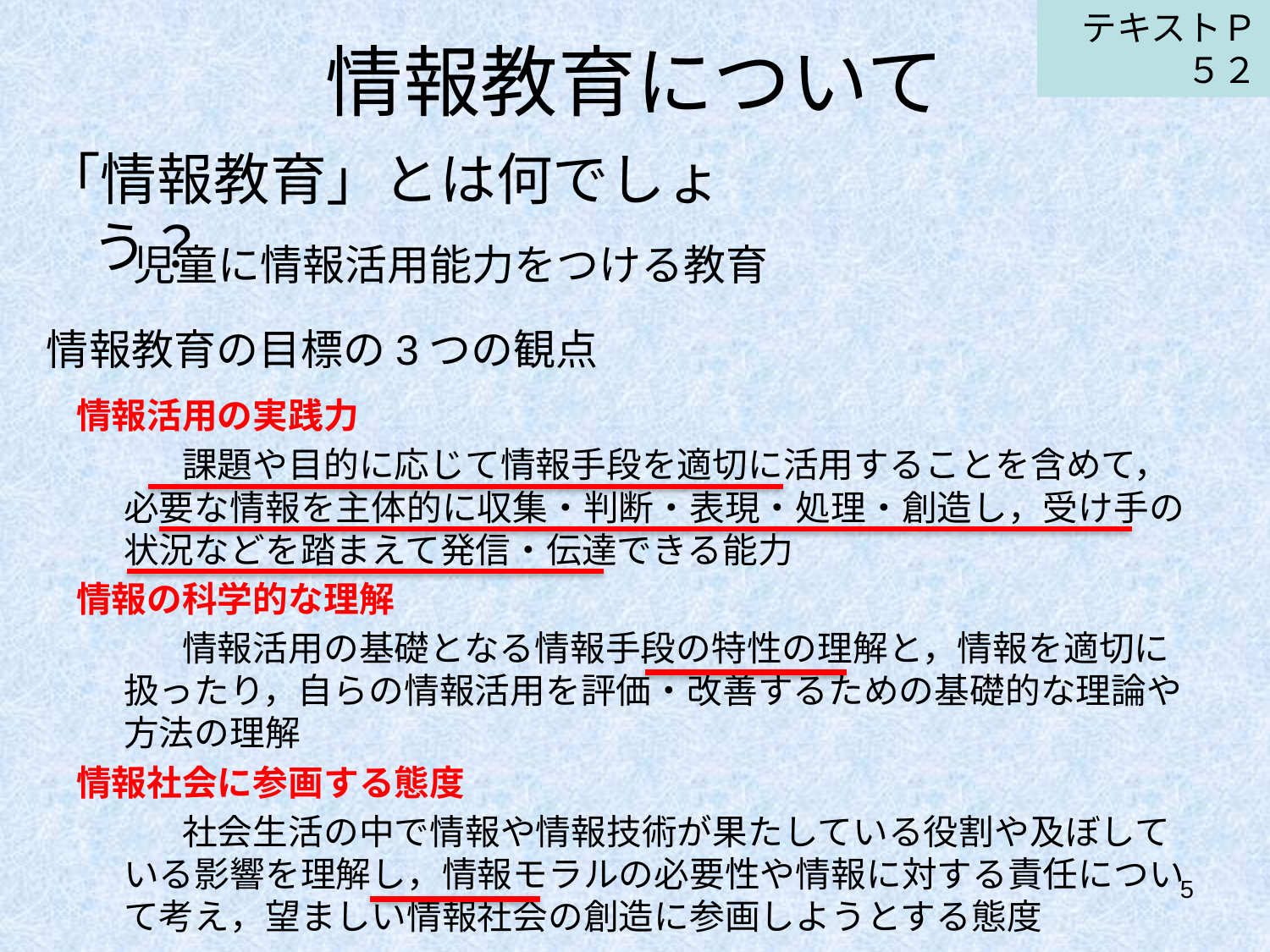

# 情報教育について
テキストＰ５２
「情報教育」とは何でしょう？
児童に情報活用能力をつける教育
情報教育の目標の3つの観点
情報活用の実践力
　　　課題や目的に応じて情報手段を適切に活用することを含めて，必要な情報を主体的に収集・判断・表現・処理・創造し，受け手の状況などを踏まえて発信・伝達できる能力
情報の科学的な理解
　　　情報活用の基礎となる情報手段の特性の理解と，情報を適切に扱ったり，自らの情報活用を評価・改善するための基礎的な理論や方法の理解
情報社会に参画する態度
　　　社会生活の中で情報や情報技術が果たしている役割や及ぼしている影響を理解し，情報モラルの必要性や情報に対する責任について考え，望ましい情報社会の創造に参画しようとする態度

5